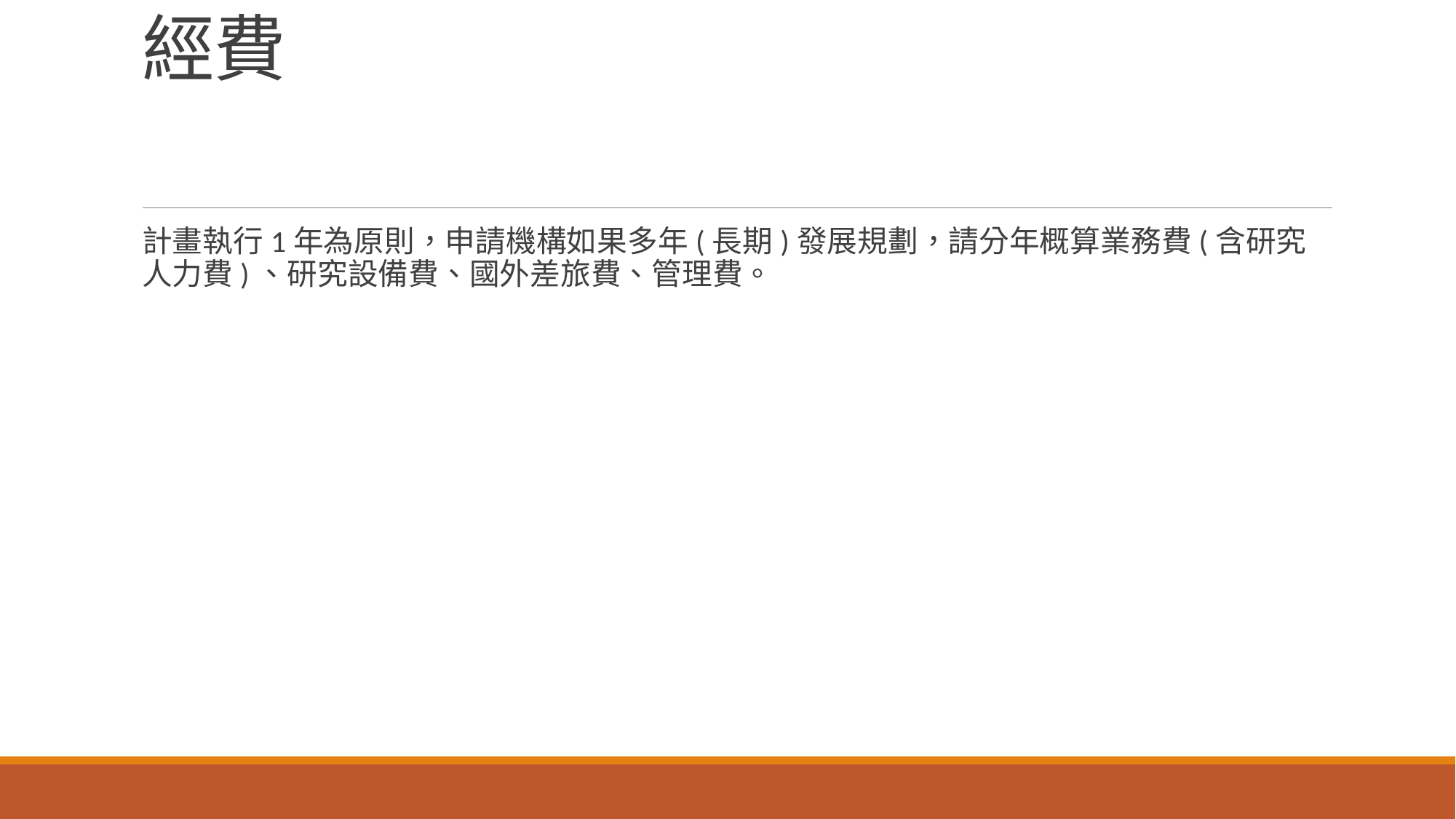

# 經費
計畫執行1年為原則，申請機構如果多年(長期)發展規劃，請分年概算業務費(含研究人力費)、研究設備費、國外差旅費、管理費。